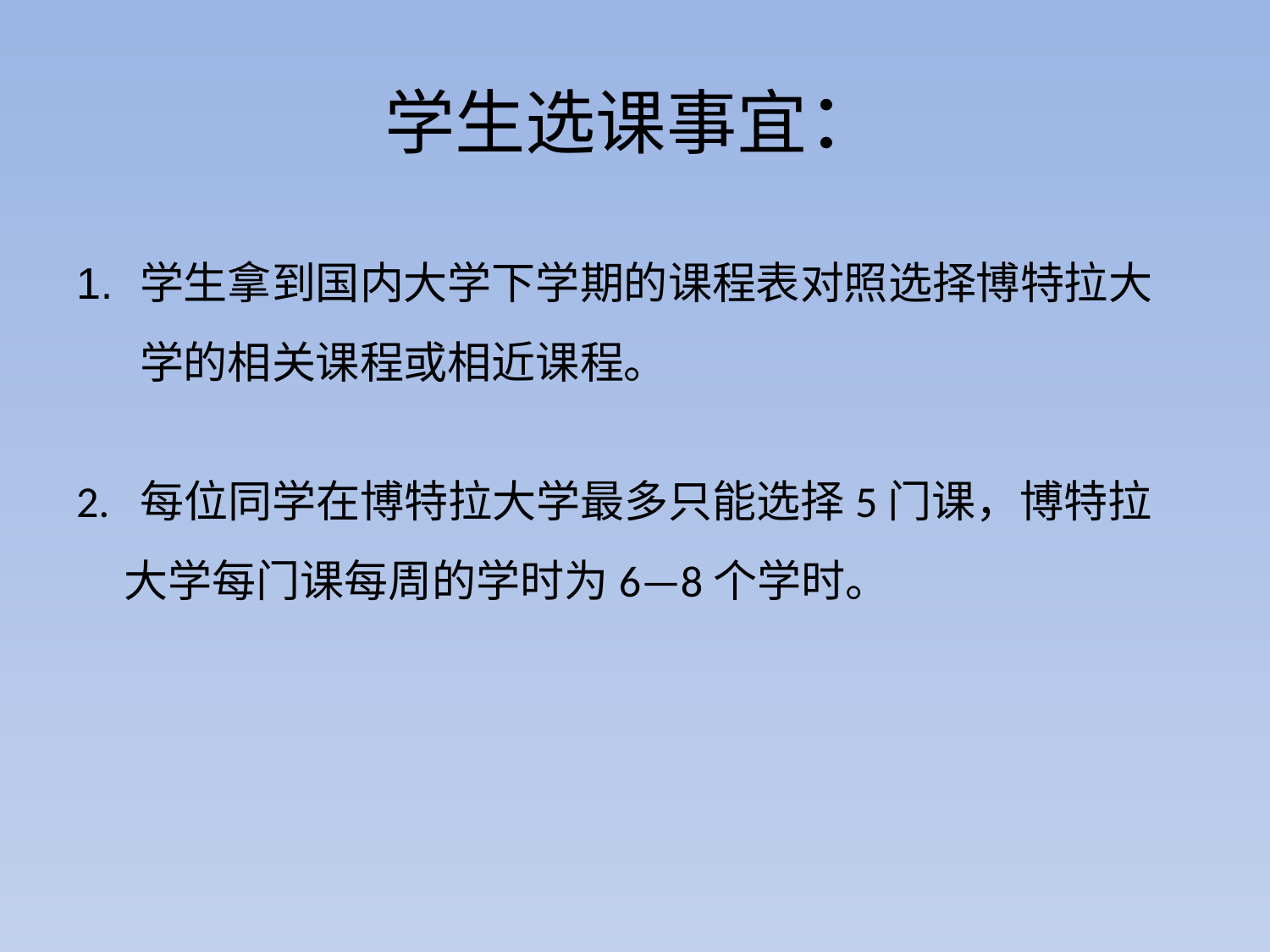

# 学生选课事宜：
学生拿到国内大学下学期的课程表对照选择博特拉大学的相关课程或相近课程。

2.  每位同学在博特拉大学最多只能选择5门课，博特拉大学每门课每周的学时为6—8个学时。